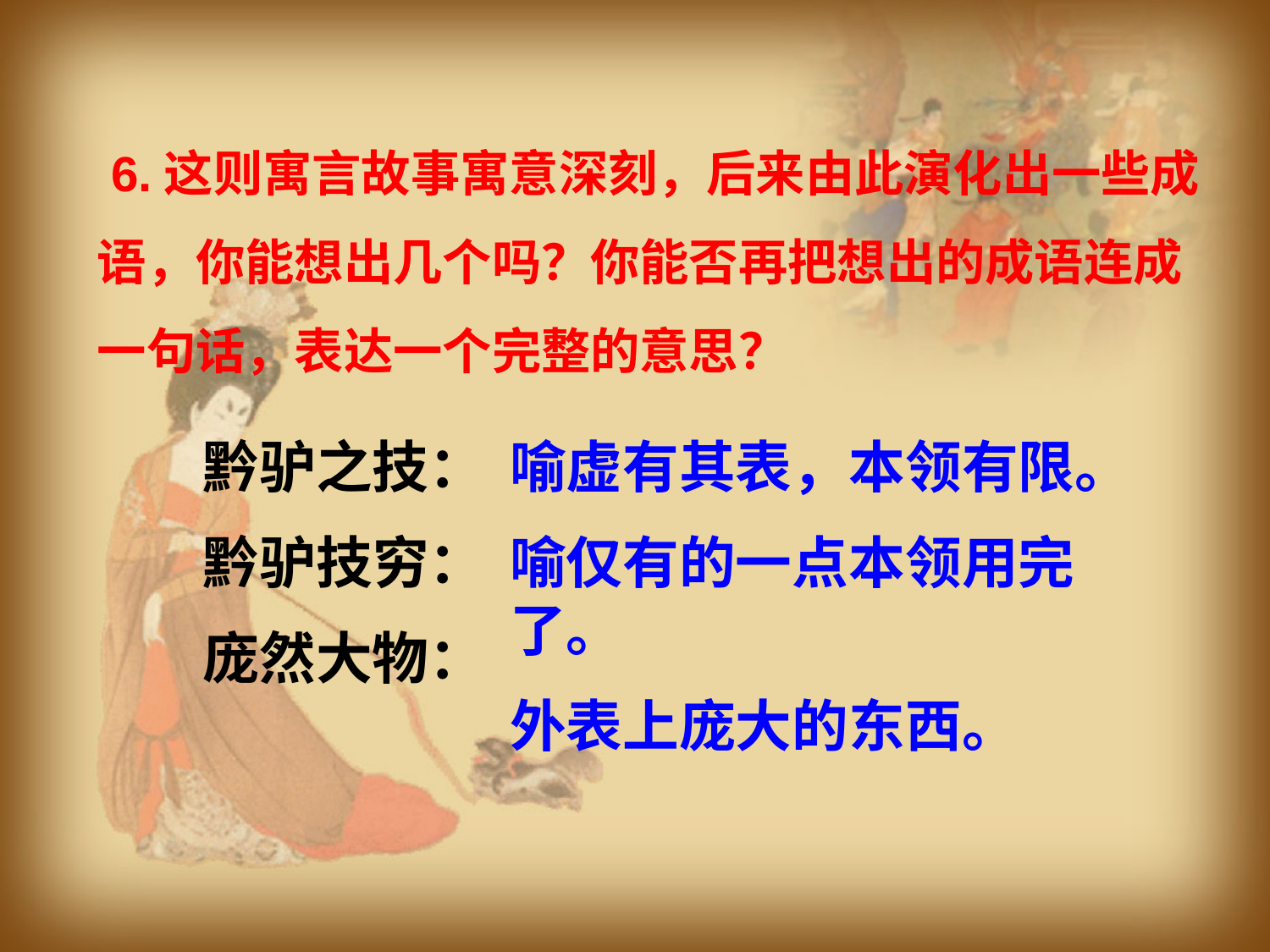

6.这则寓言故事寓意深刻，后来由此演化出一些成语，你能想出几个吗？你能否再把想出的成语连成一句话，表达一个完整的意思？
黔驴之技：
黔驴技穷：
庞然大物：
喻虚有其表，本领有限。
喻仅有的一点本领用完了。
外表上庞大的东西。